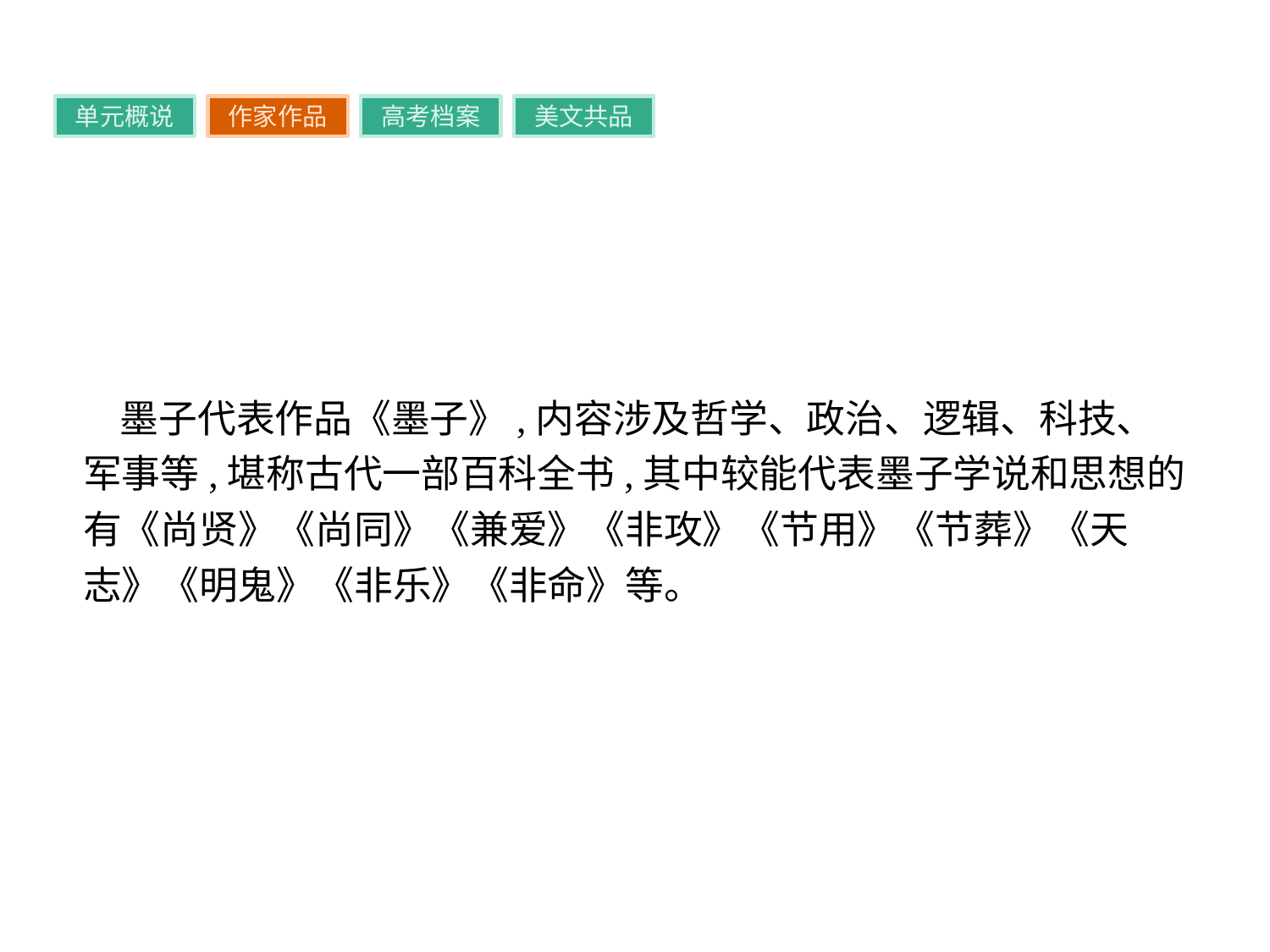

单元概说
作家作品
高考档案
美文共品
墨子代表作品《墨子》,内容涉及哲学、政治、逻辑、科技、军事等,堪称古代一部百科全书,其中较能代表墨子学说和思想的有《尚贤》《尚同》《兼爱》《非攻》《节用》《节葬》《天志》《明鬼》《非乐》《非命》等。